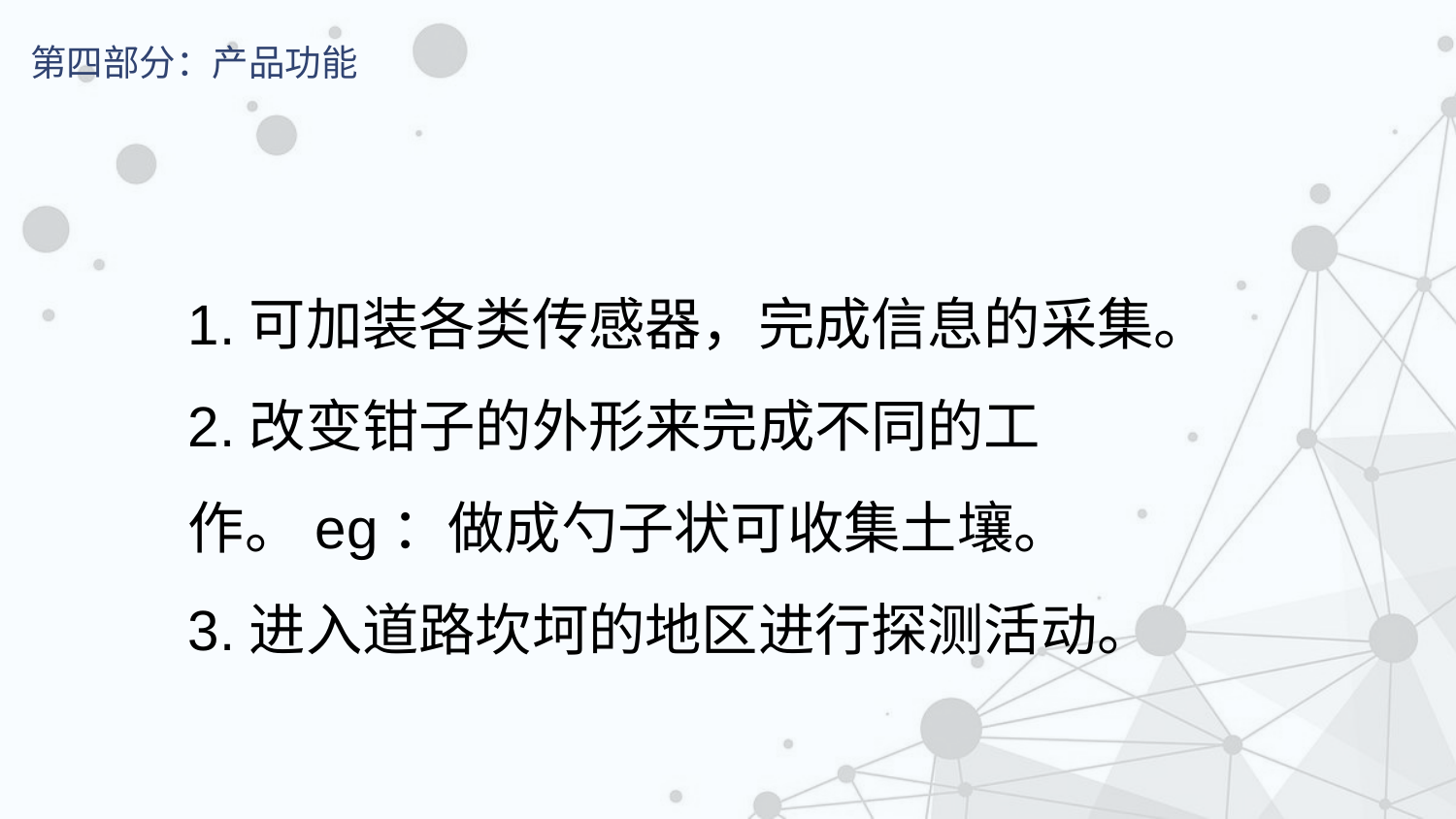

第四部分：产品功能

1.可加装各类传感器，完成信息的采集。
2.改变钳子的外形来完成不同的工作。eg：做成勺子状可收集土壤。
3.进入道路坎坷的地区进行探测活动。